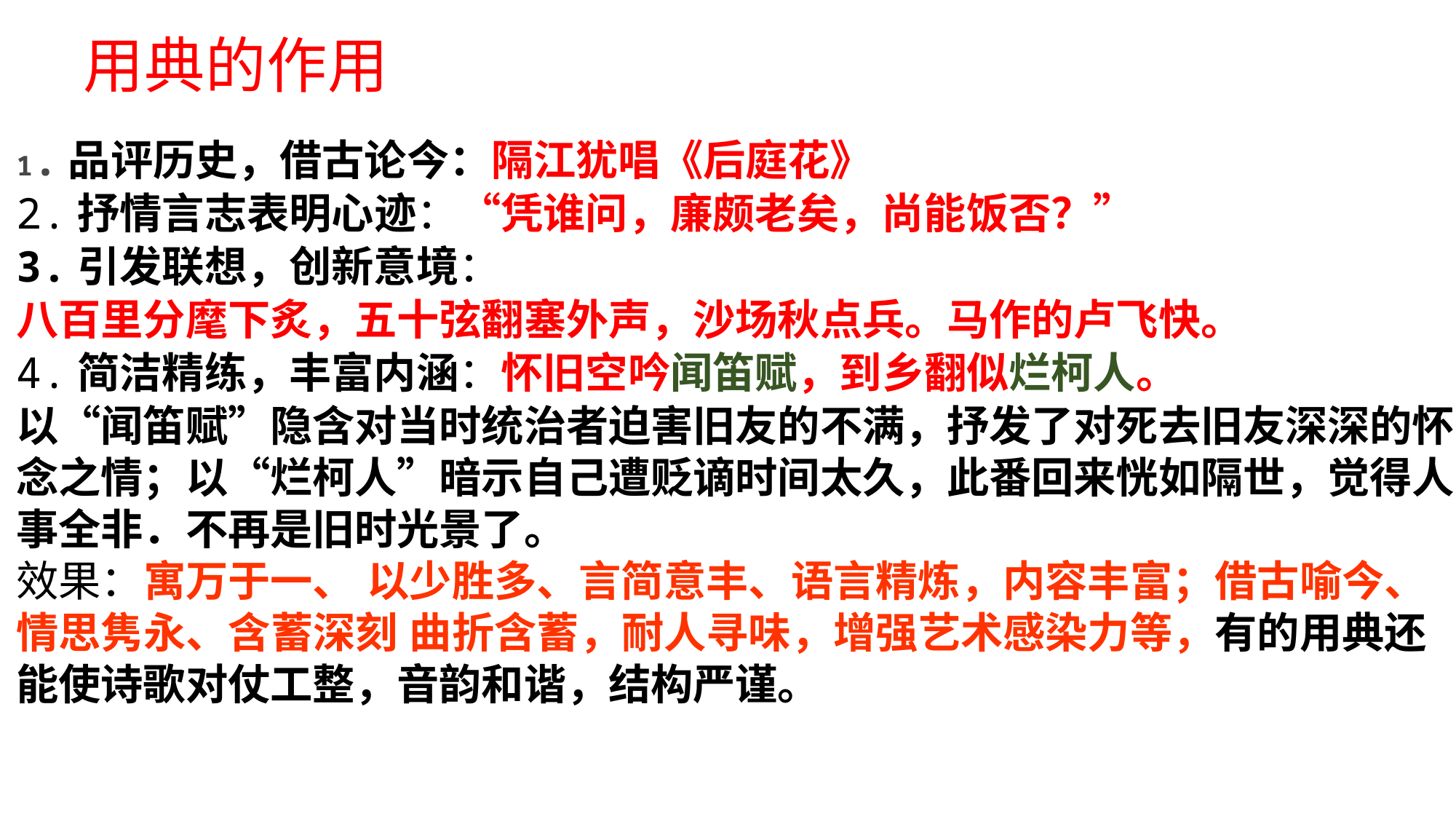

用典的作用
1.品评历史，借古论今：隔江犹唱《后庭花》
2.抒情言志表明心迹：“凭谁问，廉颇老矣，尚能饭否？”
3.引发联想，创新意境：
八百里分麾下炙，五十弦翻塞外声，沙场秋点兵。马作的卢飞快。
4.简洁精练，丰富内涵：怀旧空吟闻笛赋，到乡翻似烂柯人。
以“闻笛赋”隐含对当时统治者迫害旧友的不满，抒发了对死去旧友深深的怀念之情；以“烂柯人”暗示自己遭贬谪时间太久，此番回来恍如隔世，觉得人事全非．不再是旧时光景了。
效果：寓万于一、 以少胜多、言简意丰、语言精炼，内容丰富；借古喻今、情思隽永、含蓄深刻 曲折含蓄，耐人寻味，增强艺术感染力等，有的用典还能使诗歌对仗工整，音韵和谐，结构严谨。